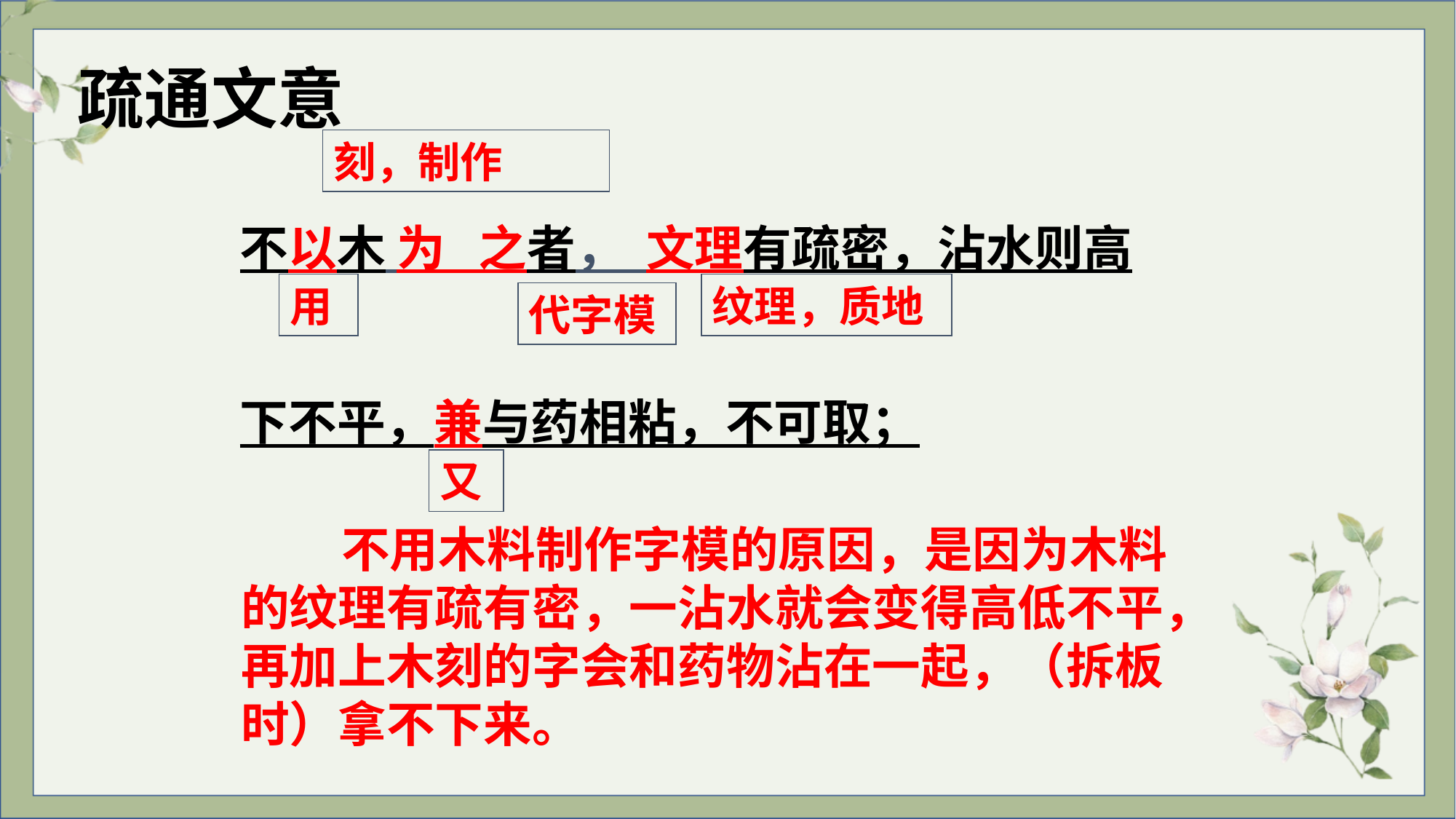

疏通文意
刻，制作
不以木 为   之者，  文理有疏密，沾水则高

下不平，兼与药相粘，不可取；
用
纹理，质地
代字模
又
        不用木料制作字模的原因，是因为木料的纹理有疏有密，一沾水就会变得高低不平，再加上木刻的字会和药物沾在一起，（拆板时）拿不下来。